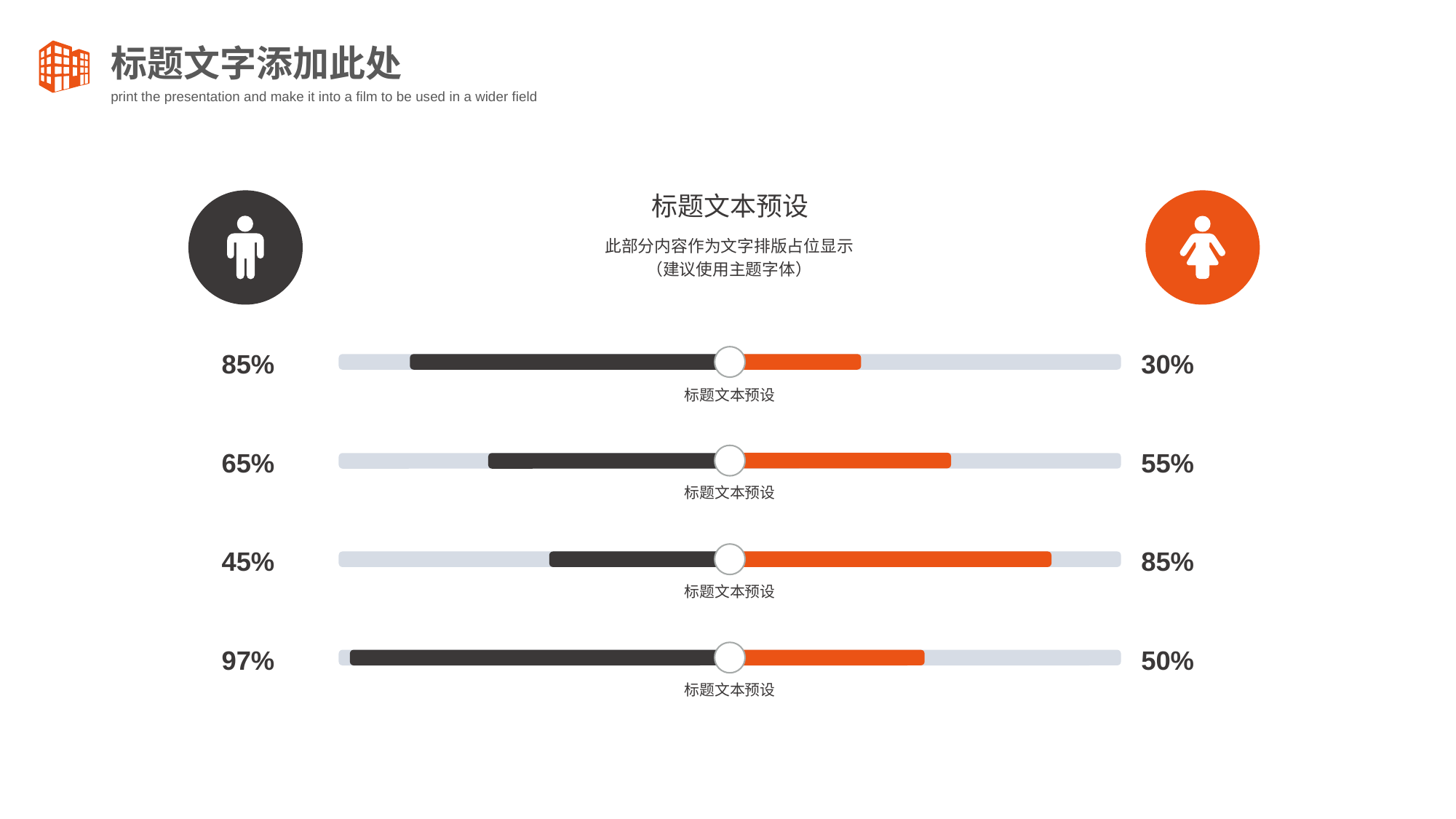

标题文本预设

此部分内容作为文字排版占位显示
（建议使用主题字体）
85%
30%

标题文本预设
65%
55%

标题文本预设
45%
85%

标题文本预设
97%
50%

标题文本预设